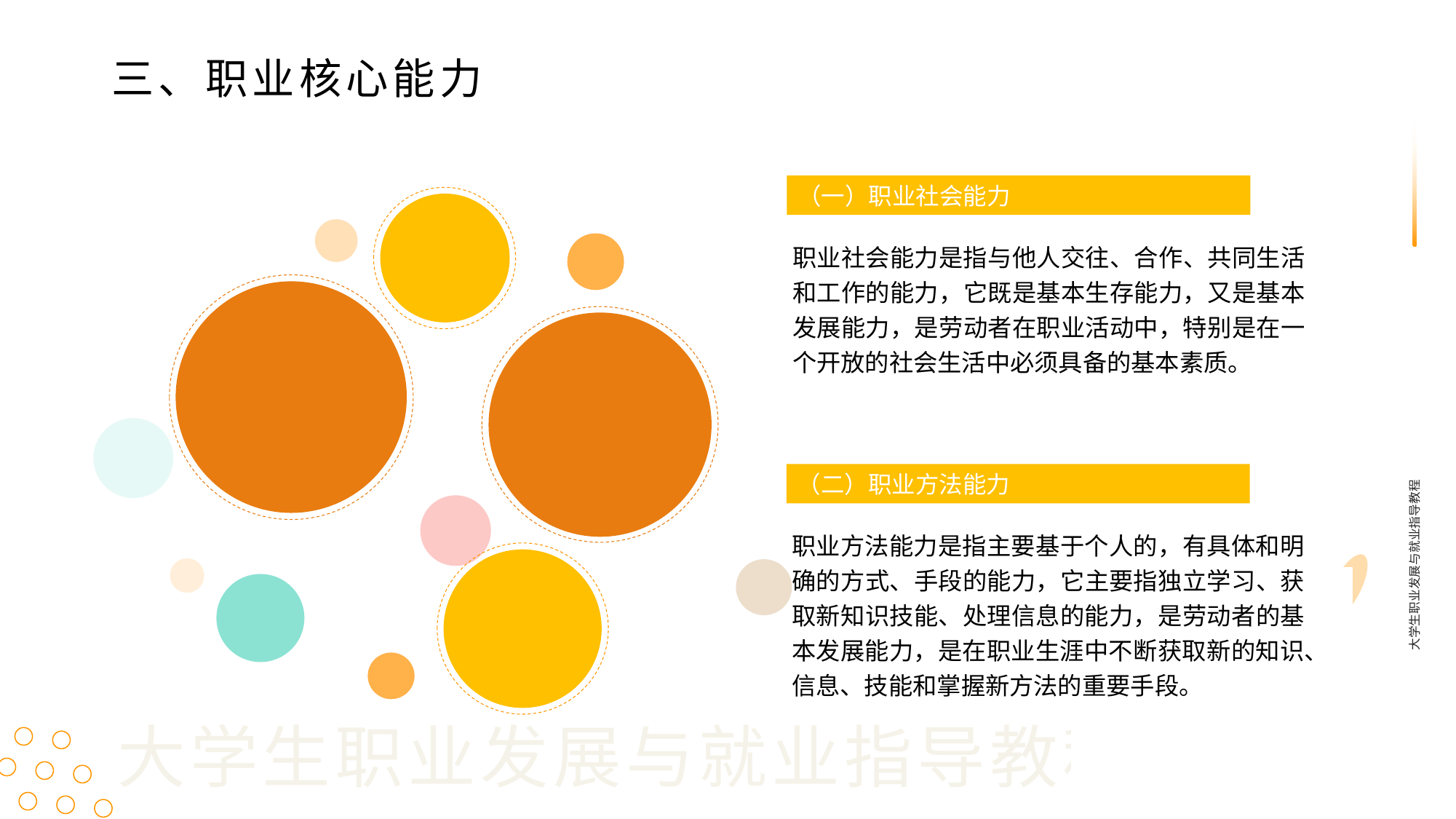

三、职业核心能力

（一）职业社会能力

职业社会能力是指与他人交往、合作、共同生活和工作的能力，它既是基本生存能力，又是基本发展能力，是劳动者在职业活动中，特别是在一个开放的社会生活中必须具备的基本素质。

（二）职业方法能力
大学生职业发展与就业指导教程

职业方法能力是指主要基于个人的，有具体和明确的方式、手段的能力，它主要指独立学习、获取新知识技能、处理信息的能力，是劳动者的基本发展能力，是在职业生涯中不断获取新的知识、信息、技能和掌握新方法的重要手段。

大学生职业发展与就业指导教程